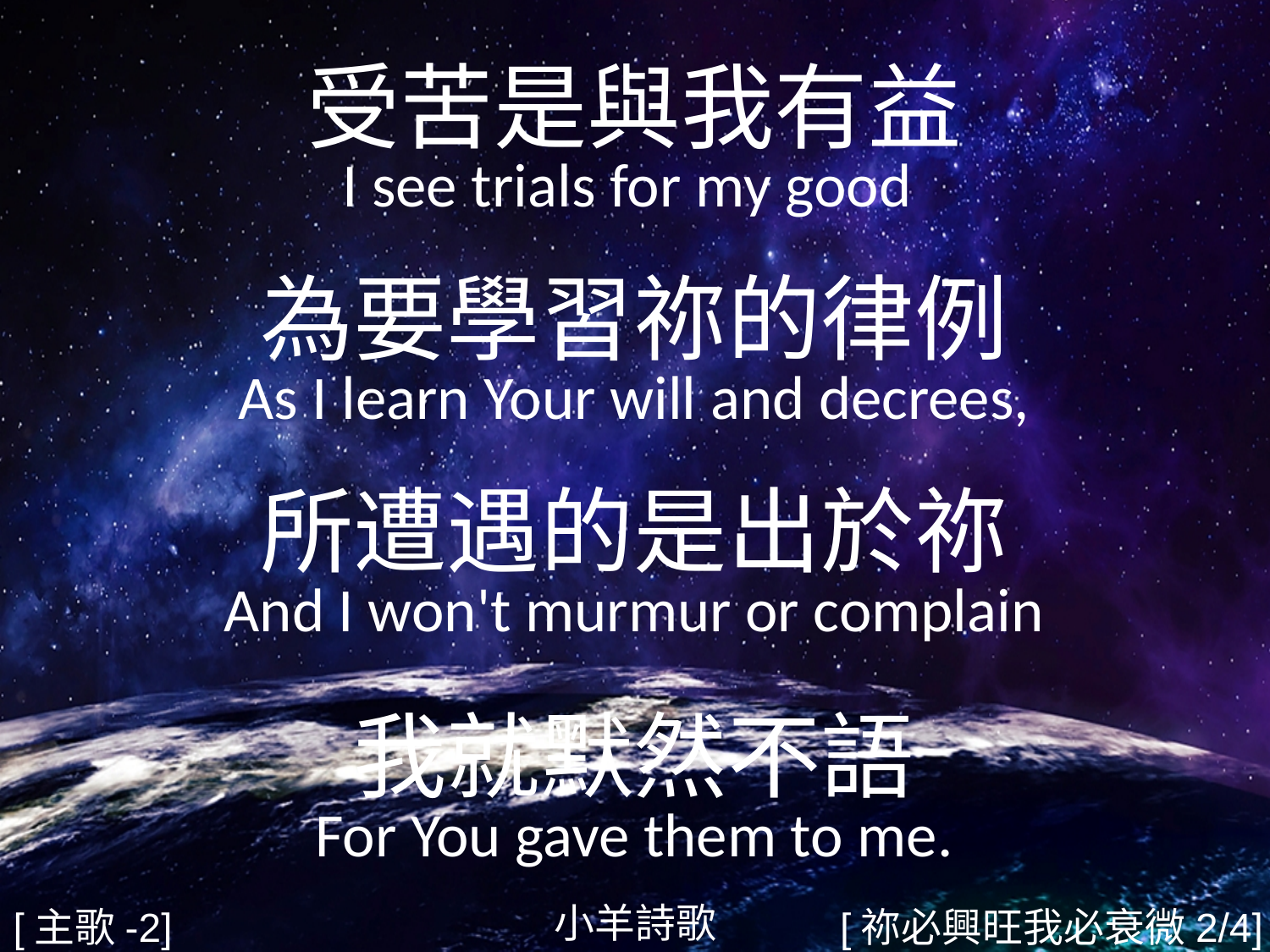

受苦是與我有益
I see trials for my good

為要學習祢的律例
As I learn Your will and decrees,

所遭遇的是出於祢
And I won't murmur or complain

我就默然不語
For You gave them to me.
#

小羊詩歌
[主歌-2]
[祢必興旺我必衰微2/4]